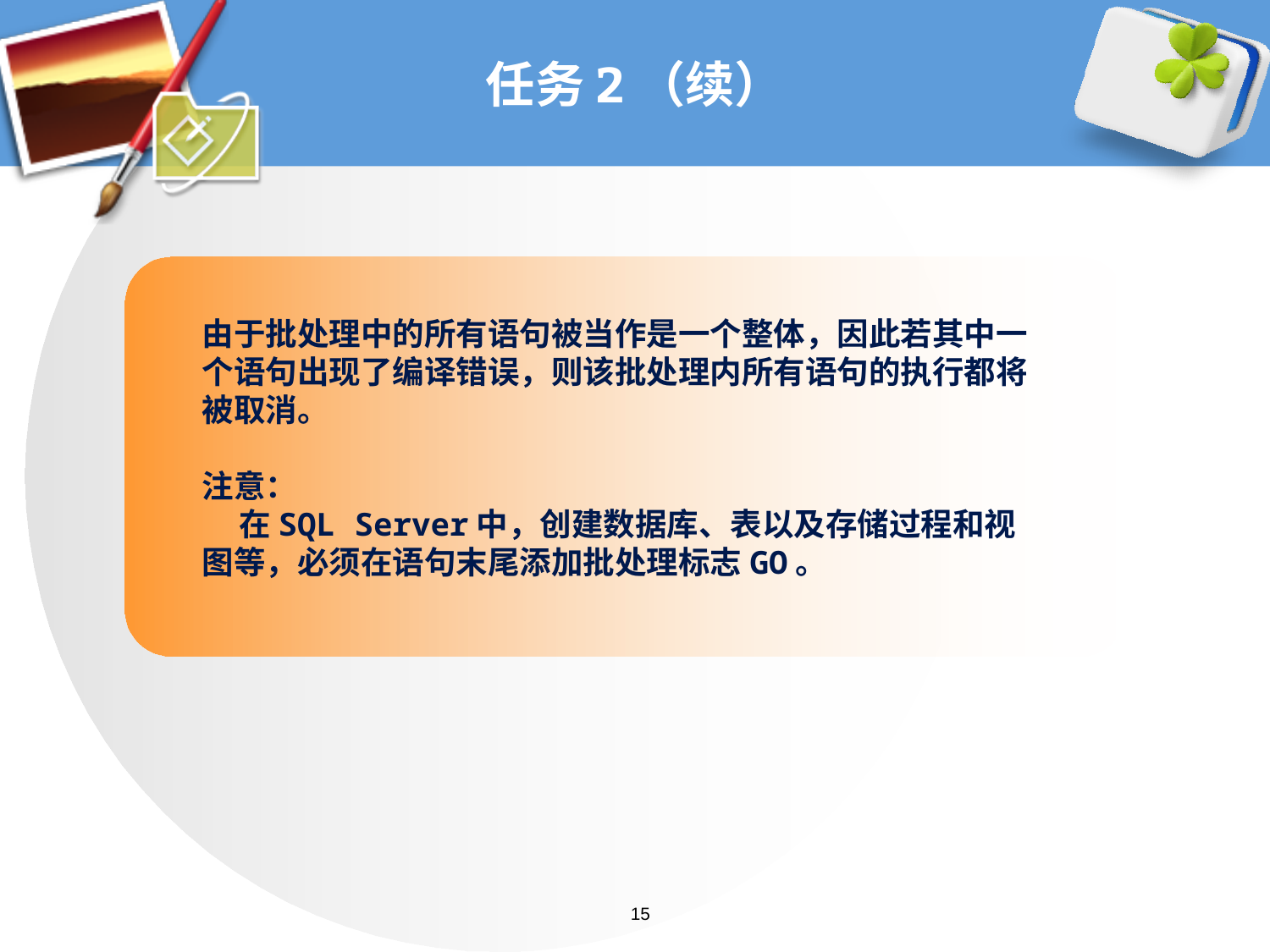

# 任务2（续）

由于批处理中的所有语句被当作是一个整体，因此若其中一个语句出现了编译错误，则该批处理内所有语句的执行都将被取消。

注意：
    在SQL Server中，创建数据库、表以及存储过程和视图等，必须在语句末尾添加批处理标志GO。
15